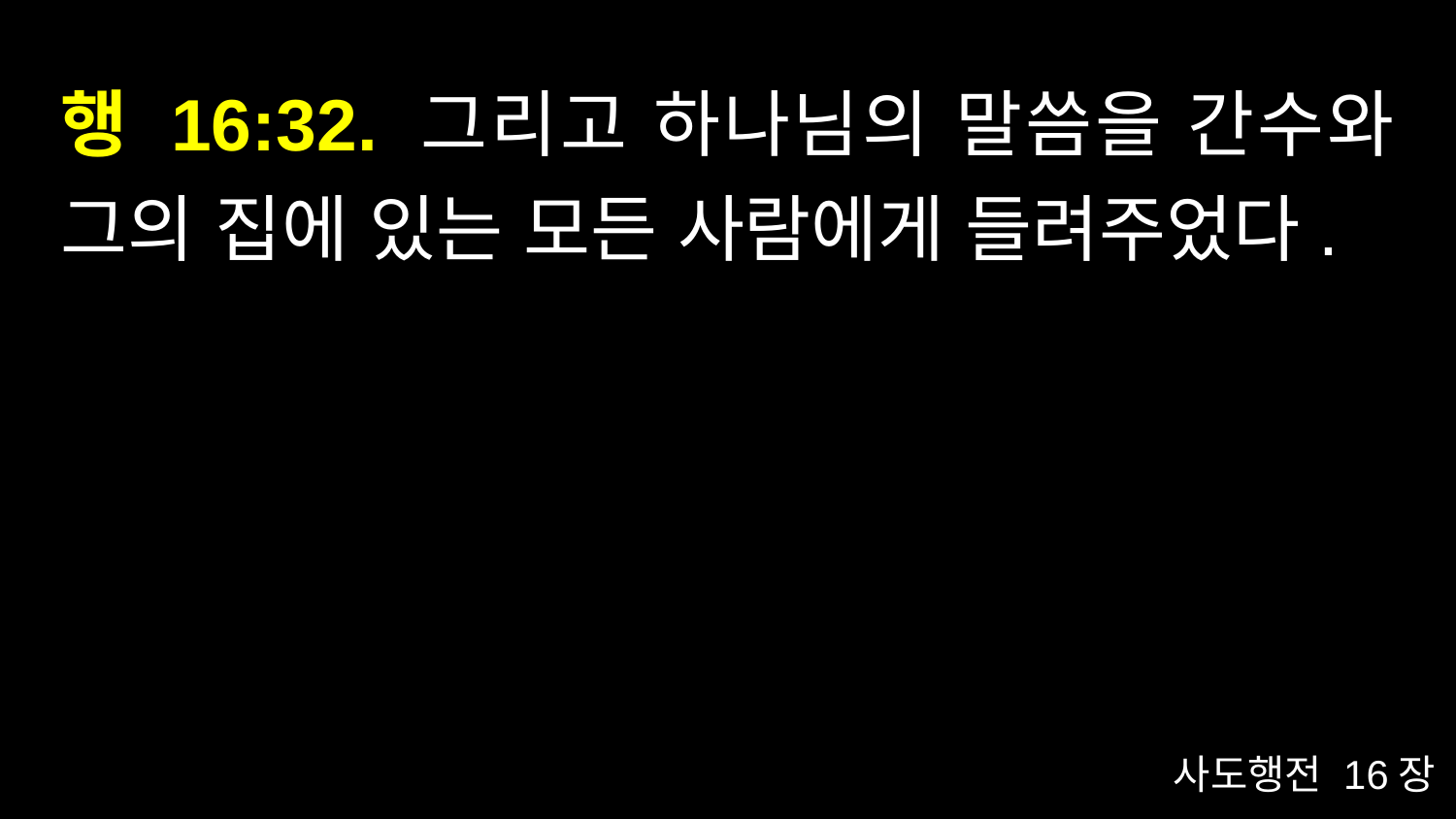

# 행 16:32. 그리고 하나님의 말씀을 간수와 그의 집에 있는 모든 사람에게 들려주었다.
사도행전 16장